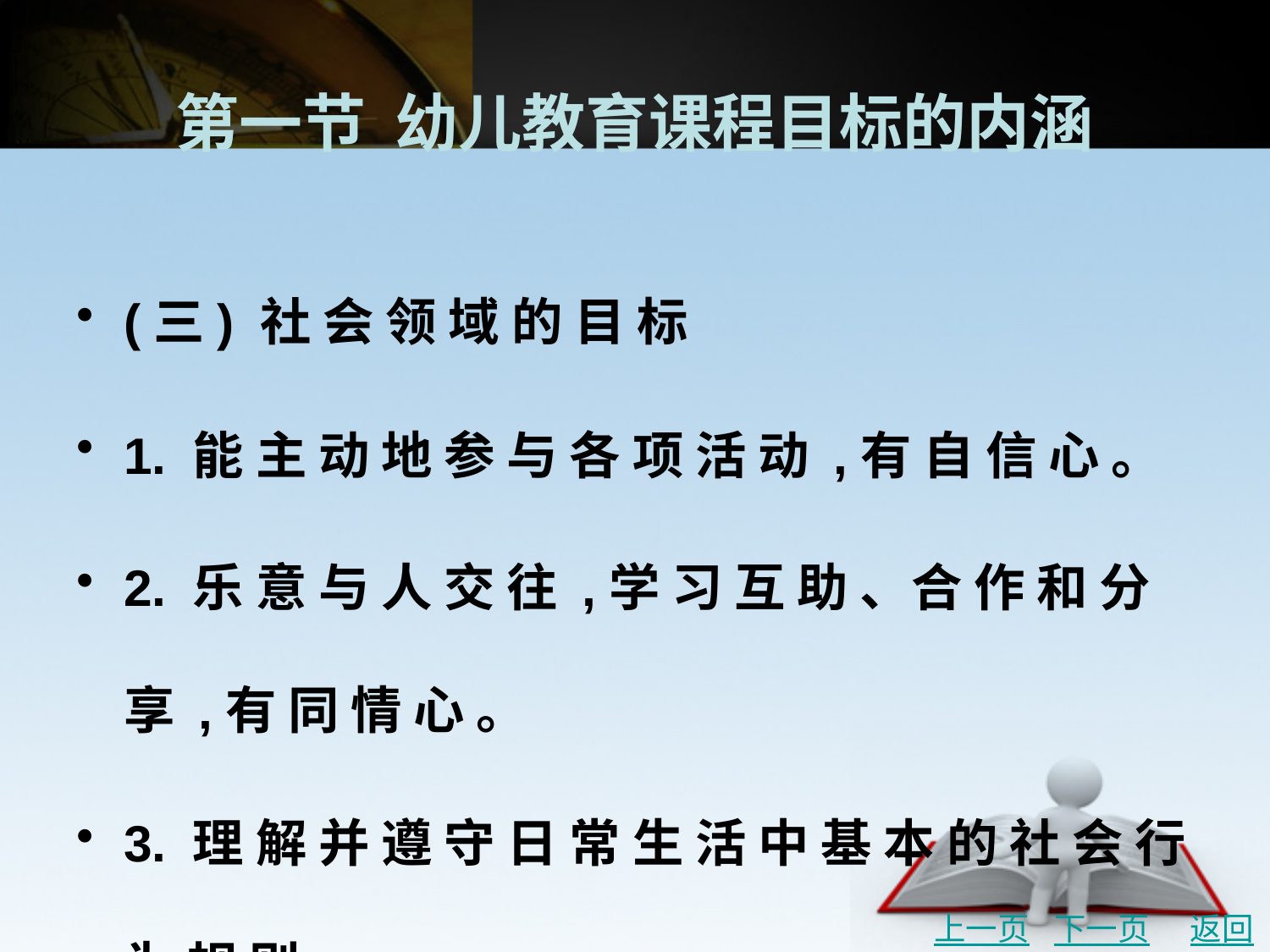

# 第一节  幼儿教育课程目标的内涵
(三) 社 会 领 域 的 目 标
1. 能 主 动 地 参 与 各 项 活 动 ,有 自 信 心 。
2. 乐 意 与 人 交 往 ,学 习 互 助 、合 作 和 分 享 ,有 同 情 心 。
3. 理 解 并 遵 守 日 常 生 活 中 基 本 的 社 会 行 为 规 则 。
4. 能 努 力 做 好 力 所 能 及 的 事 ,不 怕 困 难 ,有 初 步 的 责 任 感 。
5. 爱 父 母 长 辈 、老 师 和 同 伴 ,爱 集 体 、爱 家 乡 、爱 祖 国 。
上一页
下一页
返回